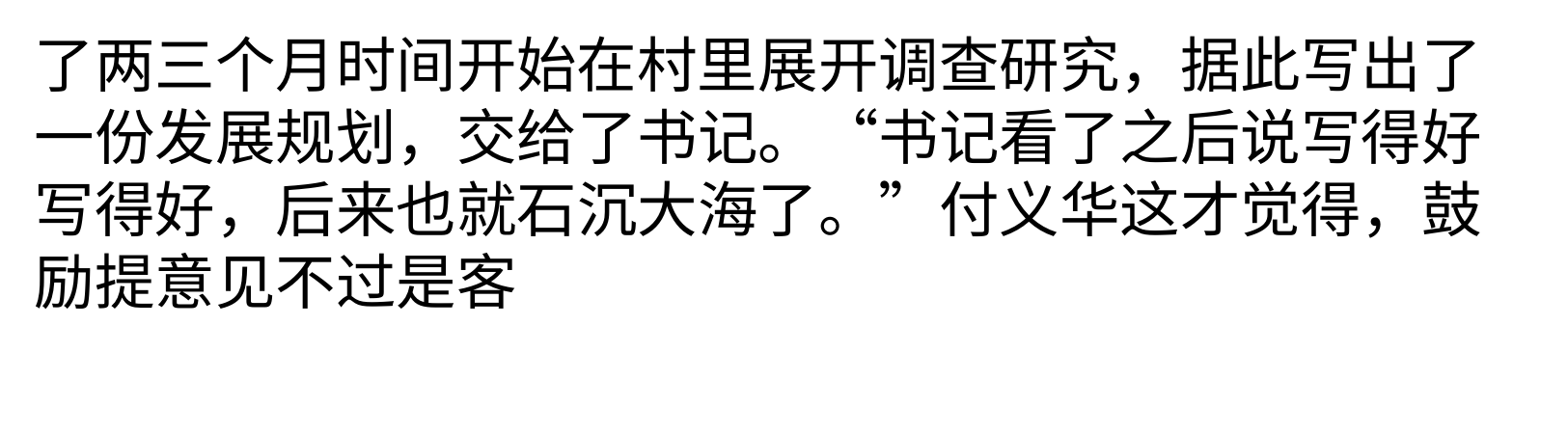

了两三个月时间开始在村里展开调查研究，据此写出了一份发展规划，交给了书记。“书记看了之后说写得好写得好，后来也就石沉大海了。”付义华这才觉得，鼓励提意见不过是客